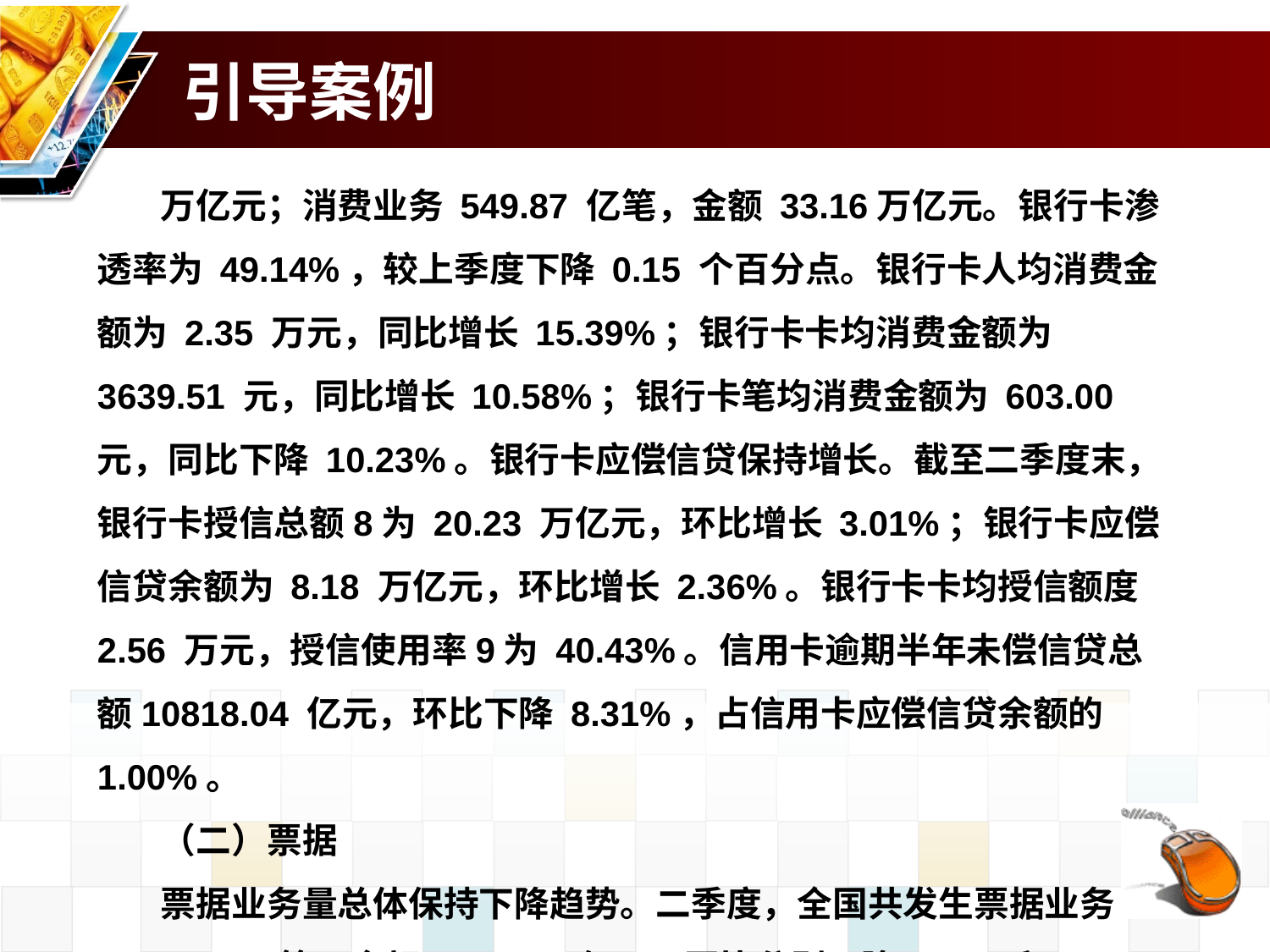

# 引导案例
万亿元；消费业务 549.87 亿笔，金额 33.16万亿元。银行卡渗透率为 49.14%，较上季度下降 0.15 个百分点。银行卡人均消费金额为 2.35 万元，同比增长 15.39%；银行卡卡均消费金额为 3639.51 元，同比增长 10.58%；银行卡笔均消费金额为 603.00 元，同比下降 10.23%。银行卡应偿信贷保持增长。截至二季度末，银行卡授信总额8为 20.23 万亿元，环比增长 3.01%；银行卡应偿信贷余额为 8.18 万亿元，环比增长 2.36%。银行卡卡均授信额度2.56 万元，授信使用率9为 40.43%。信用卡逾期半年未偿信贷总额10818.04 亿元，环比下降 8.31%，占信用卡应偿信贷余额的 1.00%。
（二）票据
票据业务量总体保持下降趋势。二季度，全国共发生票据业务 3212.05 万笔，金额 27.87 万亿元，同比分别下降9.96%和 6.29%。